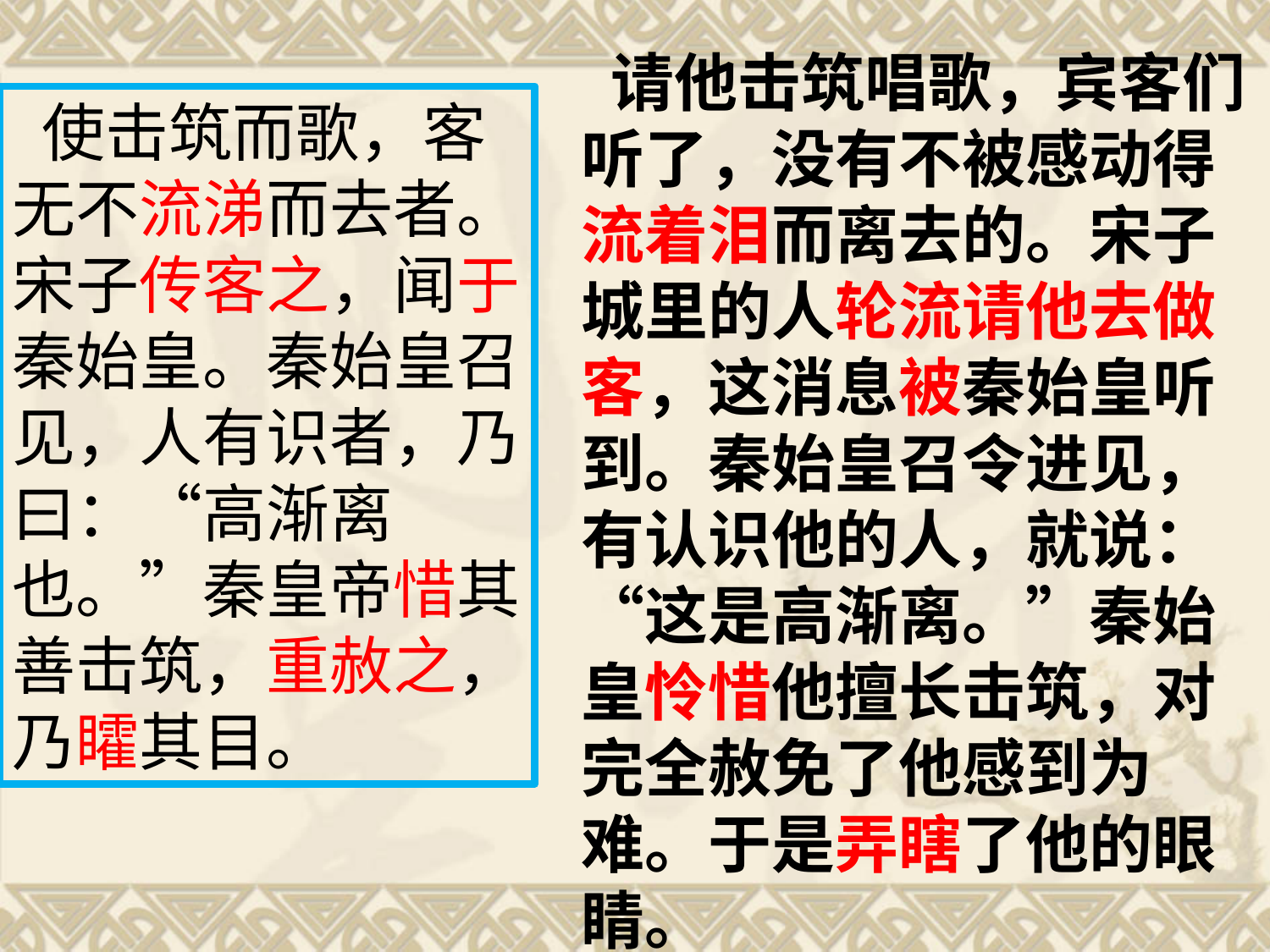

请他击筑唱歌，宾客们听了，没有不被感动得流着泪而离去的。宋子城里的人轮流请他去做客，这消息被秦始皇听到。秦始皇召令进见，有认识他的人，就说：“这是高渐离。”秦始皇怜惜他擅长击筑，对完全赦免了他感到为难。于是弄瞎了他的眼睛。
 使击筑而歌，客无不流涕而去者。宋子传客之，闻于秦始皇。秦始皇召见，人有识者，乃曰：“高渐离也。”秦皇帝惜其善击筑，重赦之，乃矐其目。